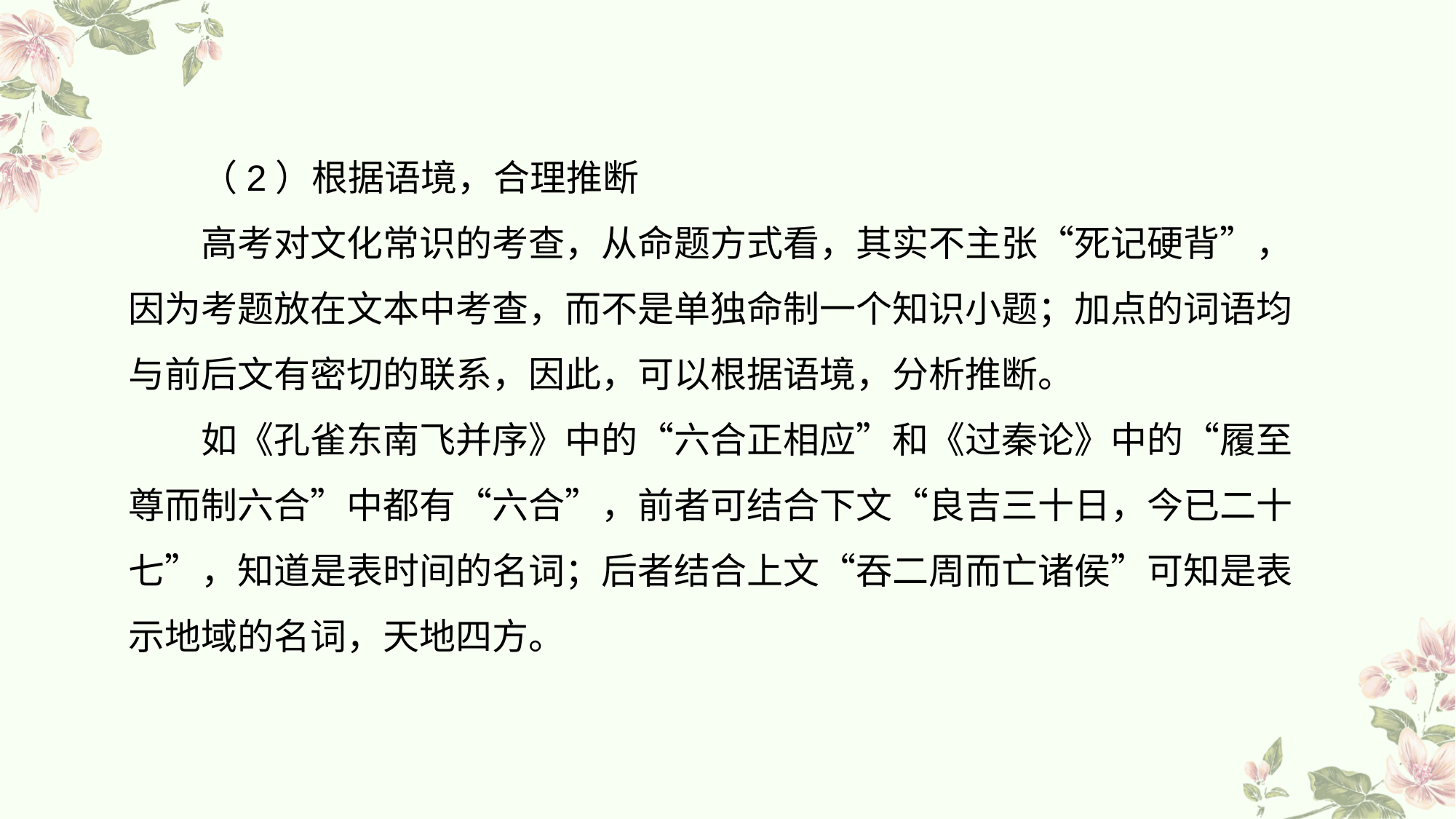

（2）根据语境，合理推断
高考对文化常识的考查，从命题方式看，其实不主张“死记硬背”，因为考题放在文本中考查，而不是单独命制一个知识小题；加点的词语均与前后文有密切的联系，因此，可以根据语境，分析推断。
如《孔雀东南飞并序》中的“六合正相应”和《过秦论》中的“履至尊而制六合”中都有“六合”，前者可结合下文“良吉三十日，今已二十七”，知道是表时间的名词；后者结合上文“吞二周而亡诸侯”可知是表示地域的名词，天地四方。